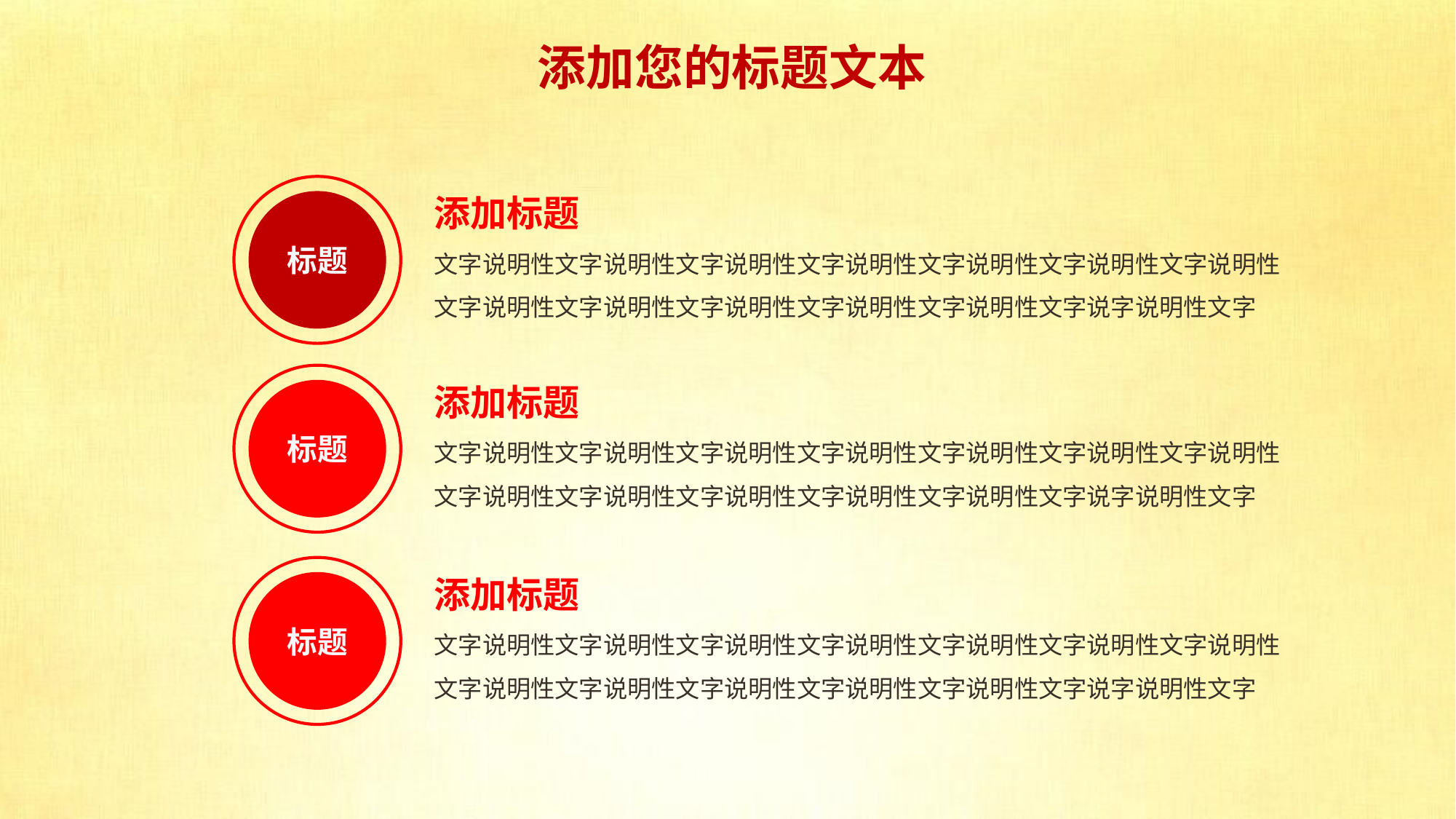

添加您的标题文本
添加标题
文字说明性文字说明性文字说明性文字说明性文字说明性文字说明性文字说明性文字说明性文字说明性文字说明性文字说明性文字说明性文字说字说明性文字

标题
添加标题
文字说明性文字说明性文字说明性文字说明性文字说明性文字说明性文字说明性文字说明性文字说明性文字说明性文字说明性文字说明性文字说字说明性文字

标题
添加标题
文字说明性文字说明性文字说明性文字说明性文字说明性文字说明性文字说明性文字说明性文字说明性文字说明性文字说明性文字说明性文字说字说明性文字

标题